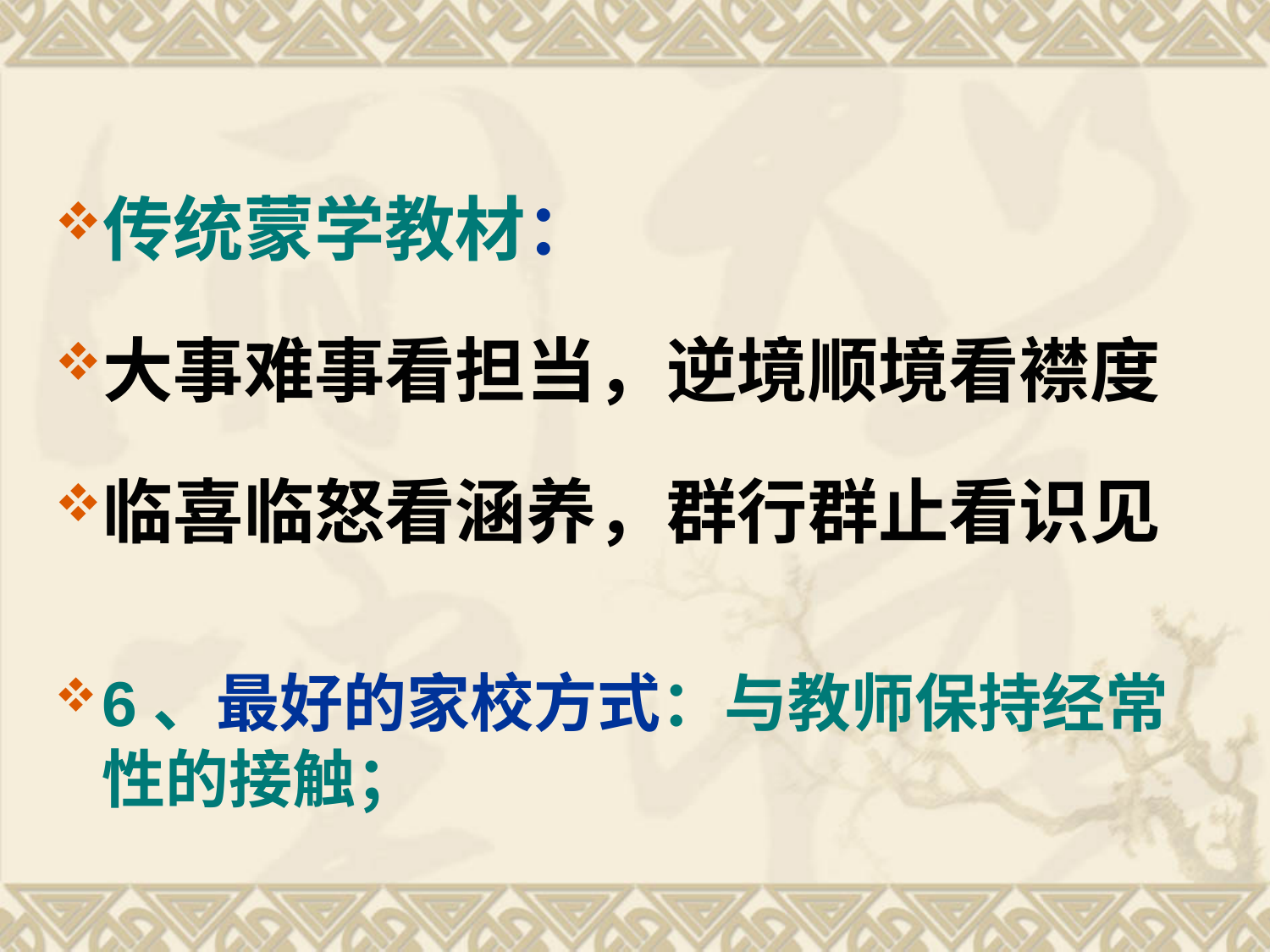

#
传统蒙学教材：
大事难事看担当，逆境顺境看襟度
临喜临怒看涵养，群行群止看识见

6、最好的家校方式：与教师保持经常性的接触；